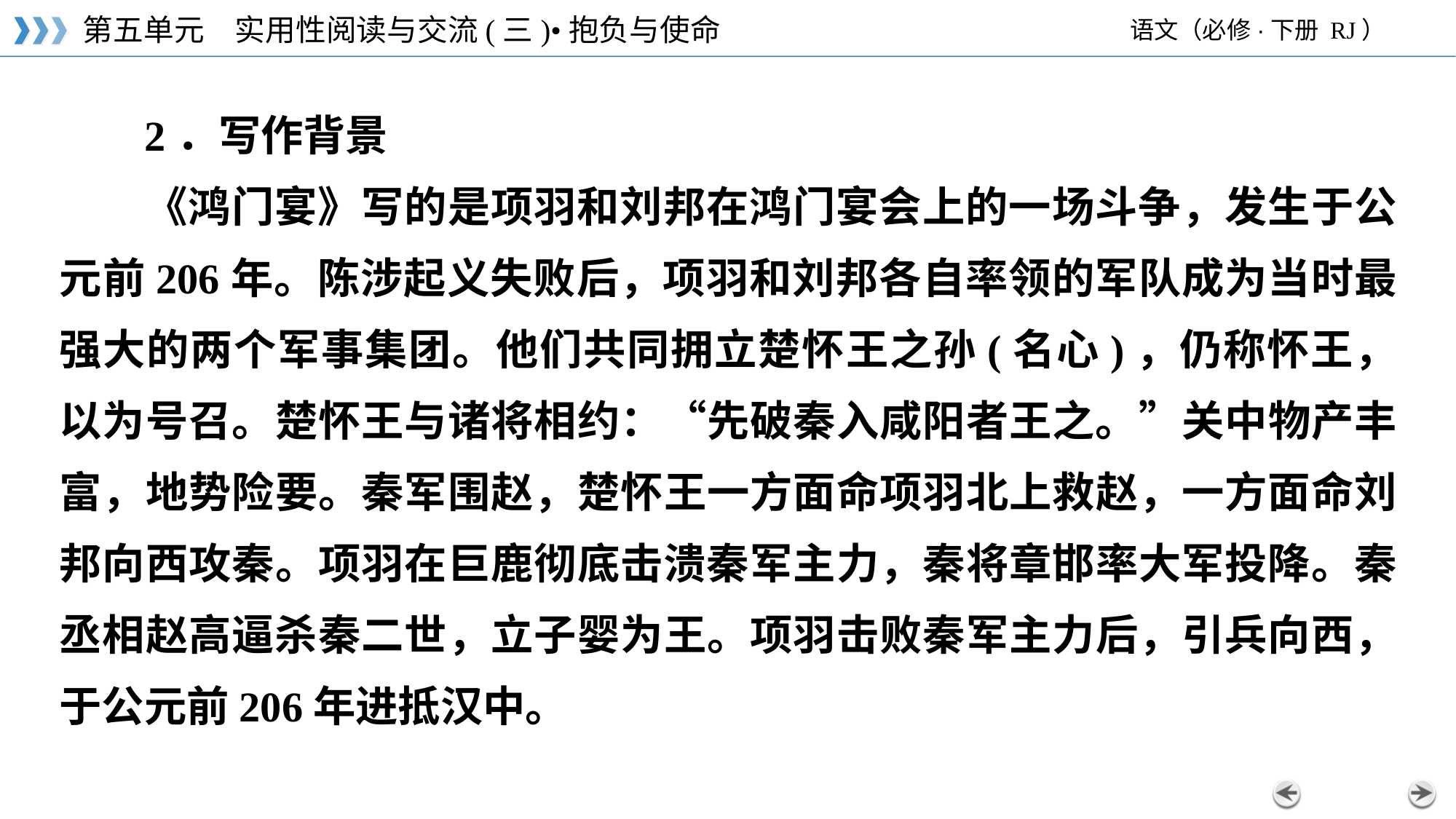

2．写作背景
《鸿门宴》写的是项羽和刘邦在鸿门宴会上的一场斗争，发生于公元前206年。陈涉起义失败后，项羽和刘邦各自率领的军队成为当时最强大的两个军事集团。他们共同拥立楚怀王之孙(名心)，仍称怀王，以为号召。楚怀王与诸将相约：“先破秦入咸阳者王之。”关中物产丰富，地势险要。秦军围赵，楚怀王一方面命项羽北上救赵，一方面命刘邦向西攻秦。项羽在巨鹿彻底击溃秦军主力，秦将章邯率大军投降。秦丞相赵高逼杀秦二世，立子婴为王。项羽击败秦军主力后，引兵向西，于公元前206年进抵汉中。